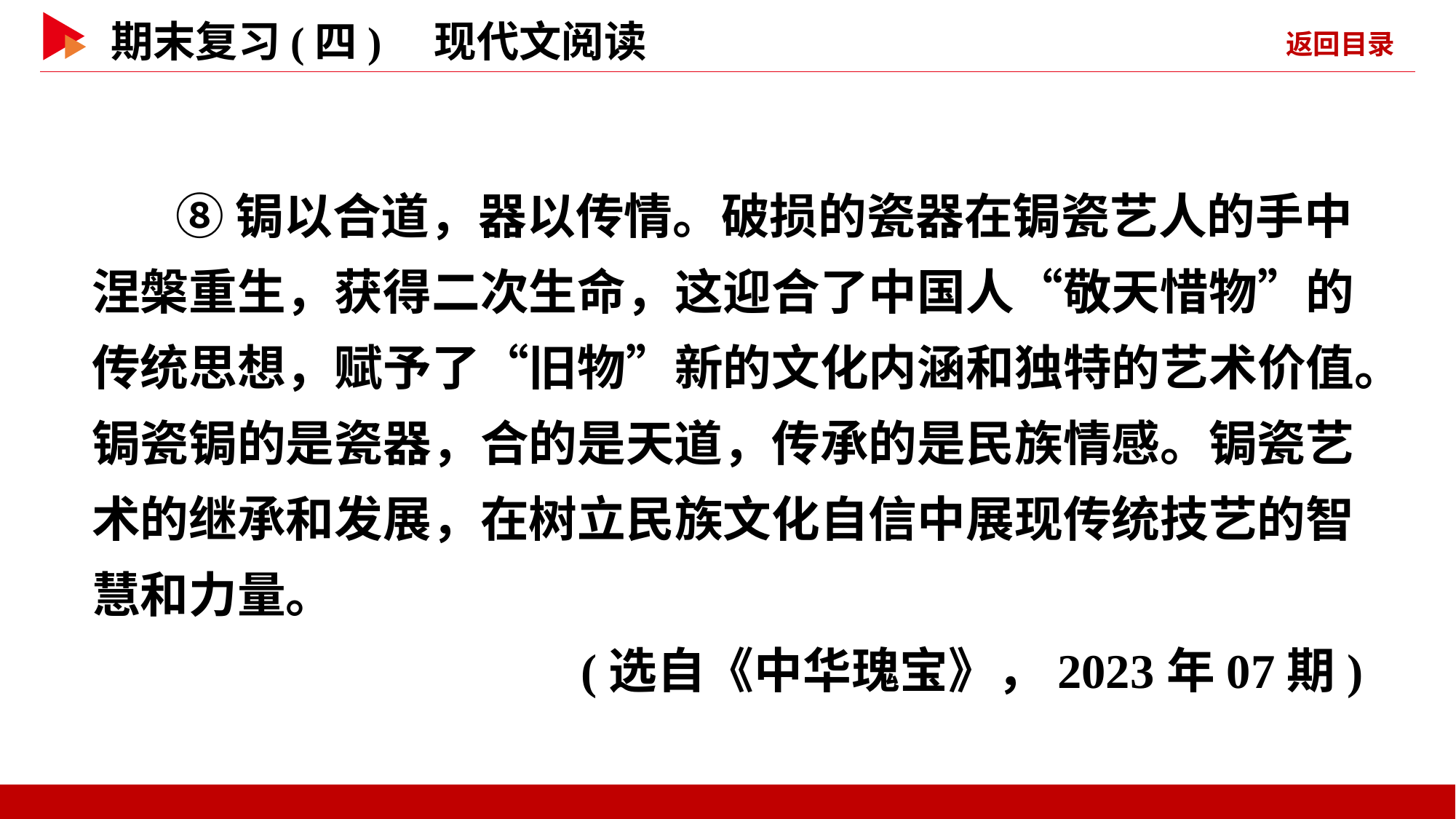

⑧锔以合道，器以传情。破损的瓷器在锔瓷艺人的手中涅槃重生，获得二次生命，这迎合了中国人“敬天惜物”的传统思想，赋予了“旧物”新的文化内涵和独特的艺术价值。锔瓷锔的是瓷器，合的是天道，传承的是民族情感。锔瓷艺术的继承和发展，在树立民族文化自信中展现传统技艺的智慧和力量。
(选自《中华瑰宝》，2023年07期)